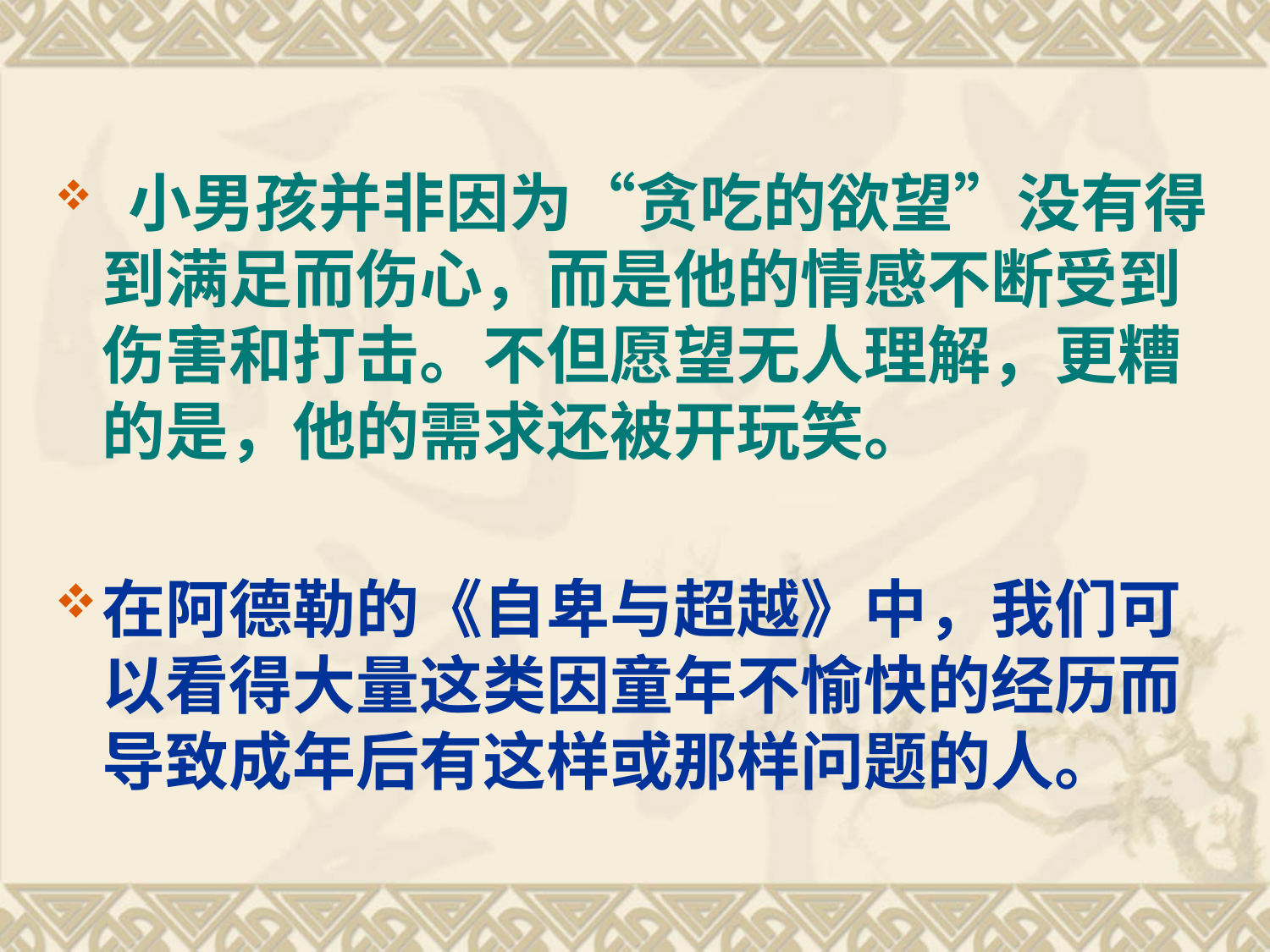

#
 小男孩并非因为“贪吃的欲望”没有得到满足而伤心，而是他的情感不断受到伤害和打击。不但愿望无人理解，更糟的是，他的需求还被开玩笑。

在阿德勒的《自卑与超越》中，我们可以看得大量这类因童年不愉快的经历而导致成年后有这样或那样问题的人。